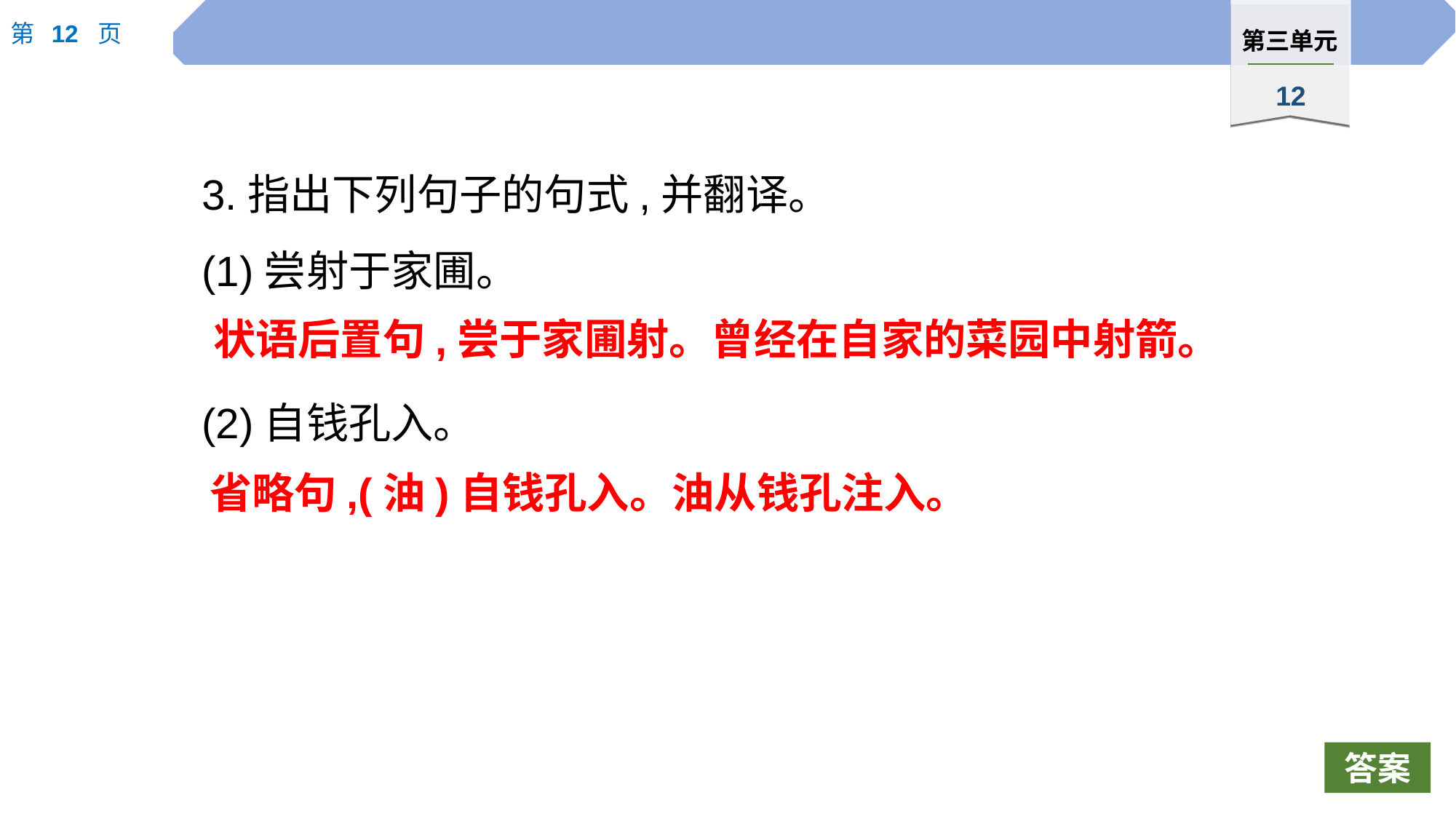

3.指出下列句子的句式,并翻译。
(1)尝射于家圃。

(2)自钱孔入。

状语后置句,尝于家圃射。曾经在自家的菜园中射箭。
省略句,(油)自钱孔入。油从钱孔注入。
答案